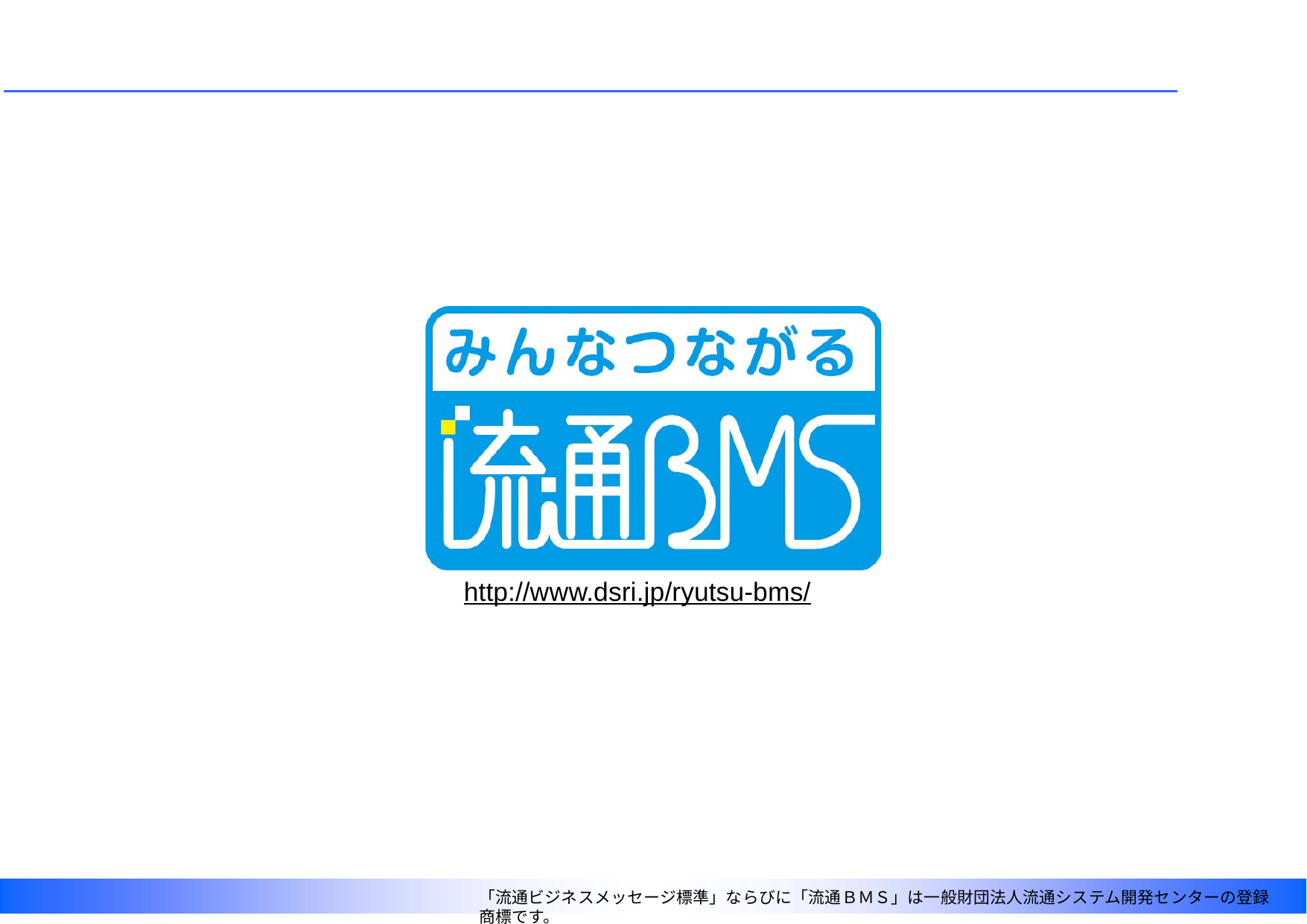

http://www.dsri.jp/ryutsu-bms/
「流通ビジネスメッセージ標準」ならびに「流通ＢＭＳ」は一般財団法人流通システム開発センターの登録商標です。